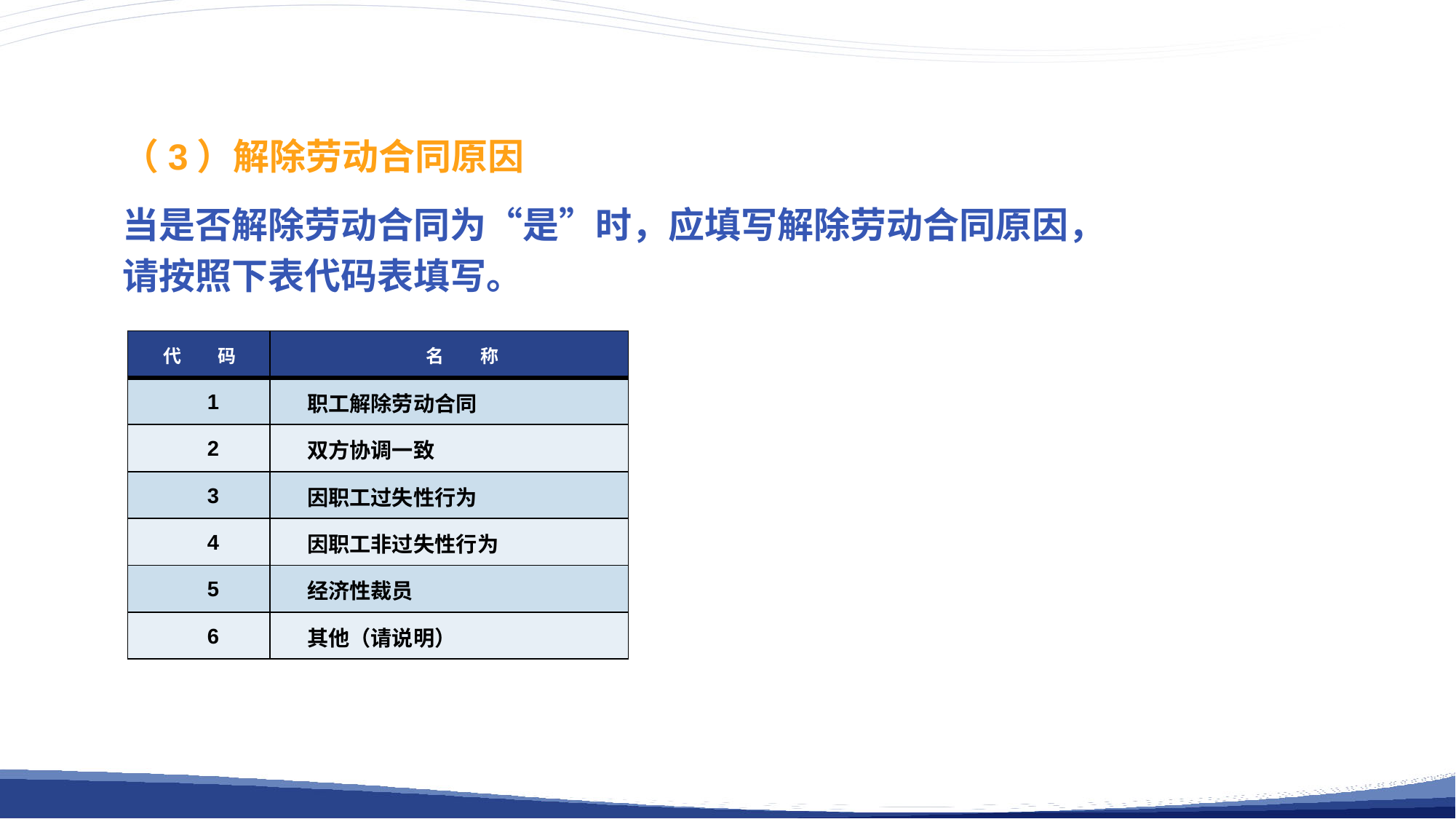

（3）解除劳动合同原因
当是否解除劳动合同为“是”时，应填写解除劳动合同原因，
请按照下表代码表填写。
| 代　　码 | 名　　称 |
| --- | --- |
| 1 | 职工解除劳动合同 |
| 2 | 双方协调一致 |
| 3 | 因职工过失性行为 |
| 4 | 因职工非过失性行为 |
| 5 | 经济性裁员 |
| 6 | 其他（请说明） |